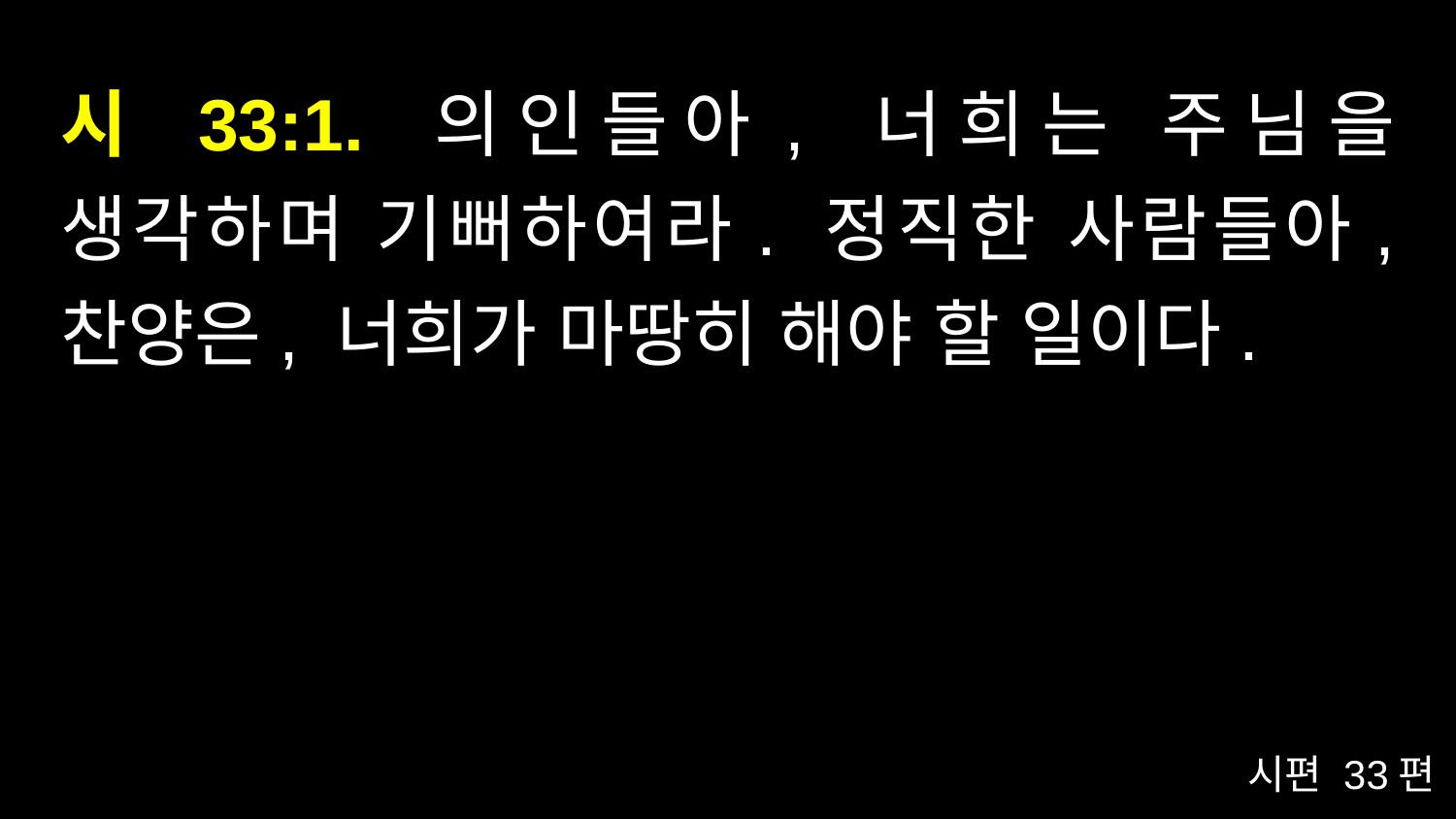

# 시 33:1. 의인들아, 너희는 주님을 생각하며 기뻐하여라. 정직한 사람들아, 찬양은, 너희가 마땅히 해야 할 일이다.
시편 33편